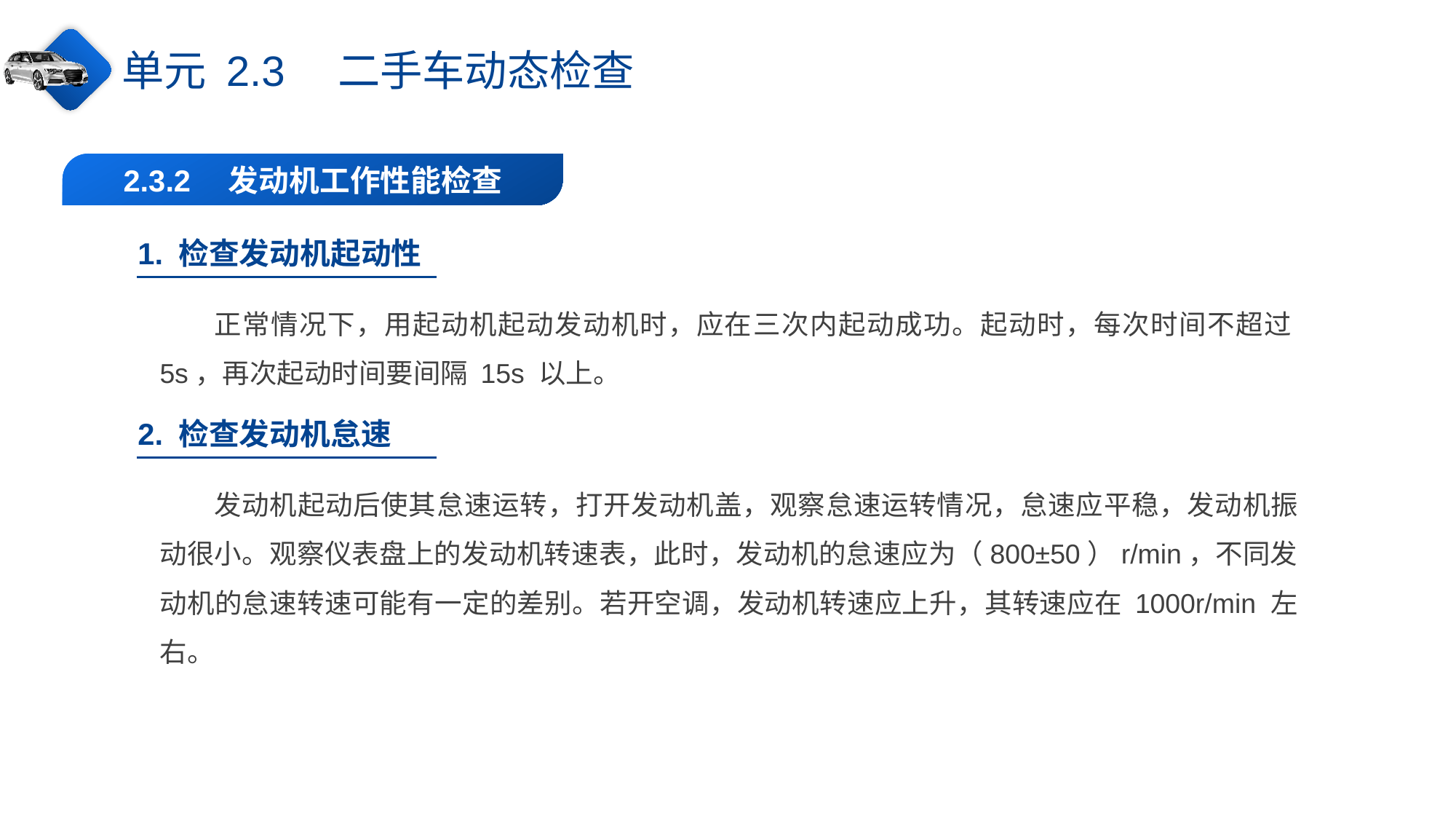

单元 2.3　二手车动态检查
2.3.2　发动机工作性能检查
1. 检查发动机起动性
正常情况下，用起动机起动发动机时，应在三次内起动成功。起动时，每次时间不超过5s，再次起动时间要间隔 15s 以上。
2. 检查发动机怠速
发动机起动后使其怠速运转，打开发动机盖，观察怠速运转情况，怠速应平稳，发动机振动很小。观察仪表盘上的发动机转速表，此时，发动机的怠速应为（800±50）r/min，不同发动机的怠速转速可能有一定的差别。若开空调，发动机转速应上升，其转速应在 1000r/min 左右。